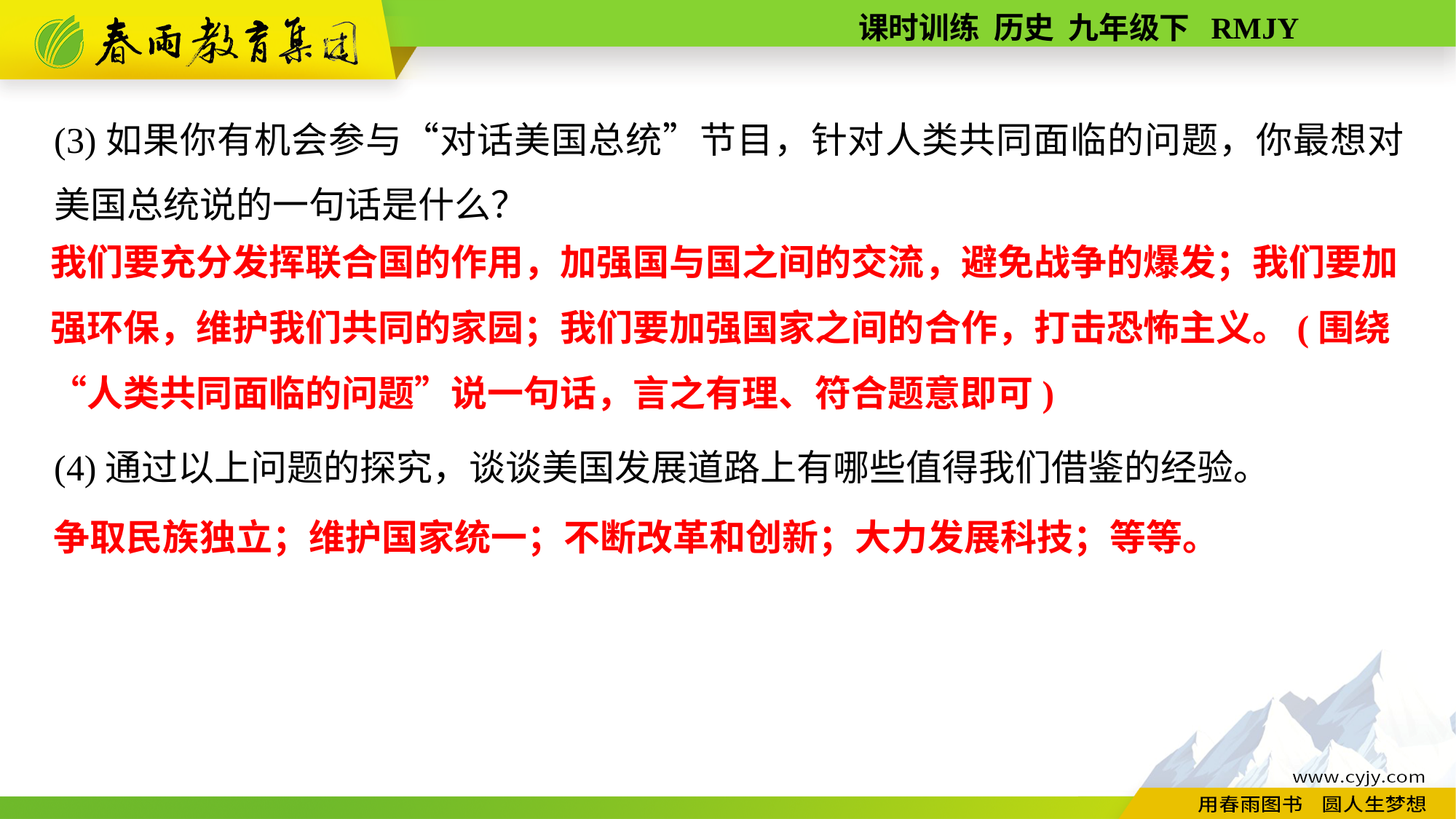

(3)如果你有机会参与“对话美国总统”节目，针对人类共同面临的问题，你最想对美国总统说的一句话是什么？

(4)通过以上问题的探究，谈谈美国发展道路上有哪些值得我们借鉴的经验。

我们要充分发挥联合国的作用，加强国与国之间的交流，避免战争的爆发；我们要加强环保，维护我们共同的家园；我们要加强国家之间的合作，打击恐怖主义。(围绕“人类共同面临的问题”说一句话，言之有理、符合题意即可)
争取民族独立；维护国家统一；不断改革和创新；大力发展科技；等等。